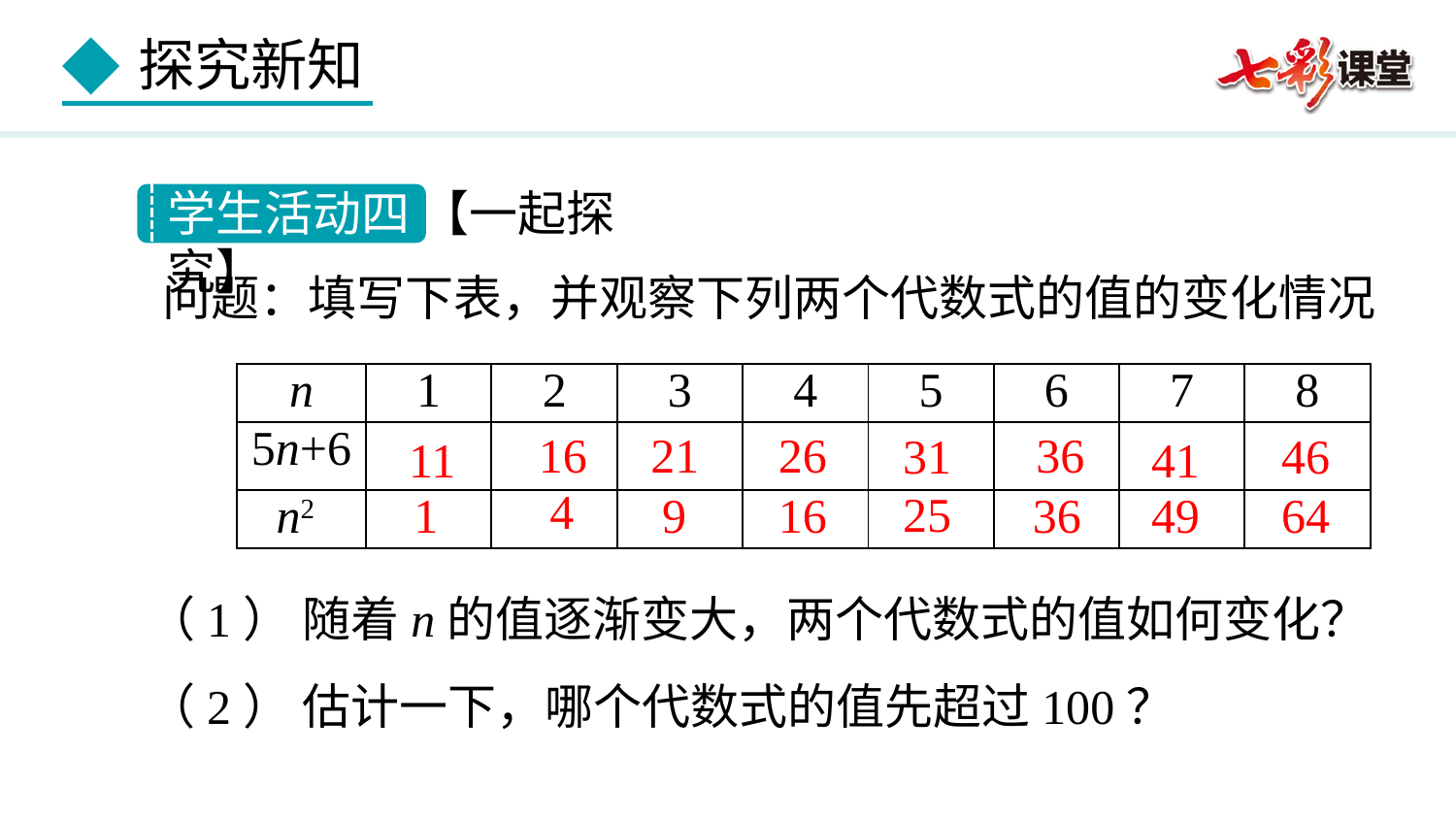

学生活动四 【一起探究】

问题：填写下表，并观察下列两个代数式的值的变化情况
| n | 1 | 2 | 3 | 4 | 5 | 6 | 7 | 8 |
| --- | --- | --- | --- | --- | --- | --- | --- | --- |
| 5n+6 |  |  |  |  |  |  |  |  |
| n2 |  |  |  |  |  |  |  |  |
21
16
26
36
31
46
41
11
4
25
1
9
16
36
49
64
（1） 随着n的值逐渐变大，两个代数式的值如何变化？
（2） 估计一下，哪个代数式的值先超过100？